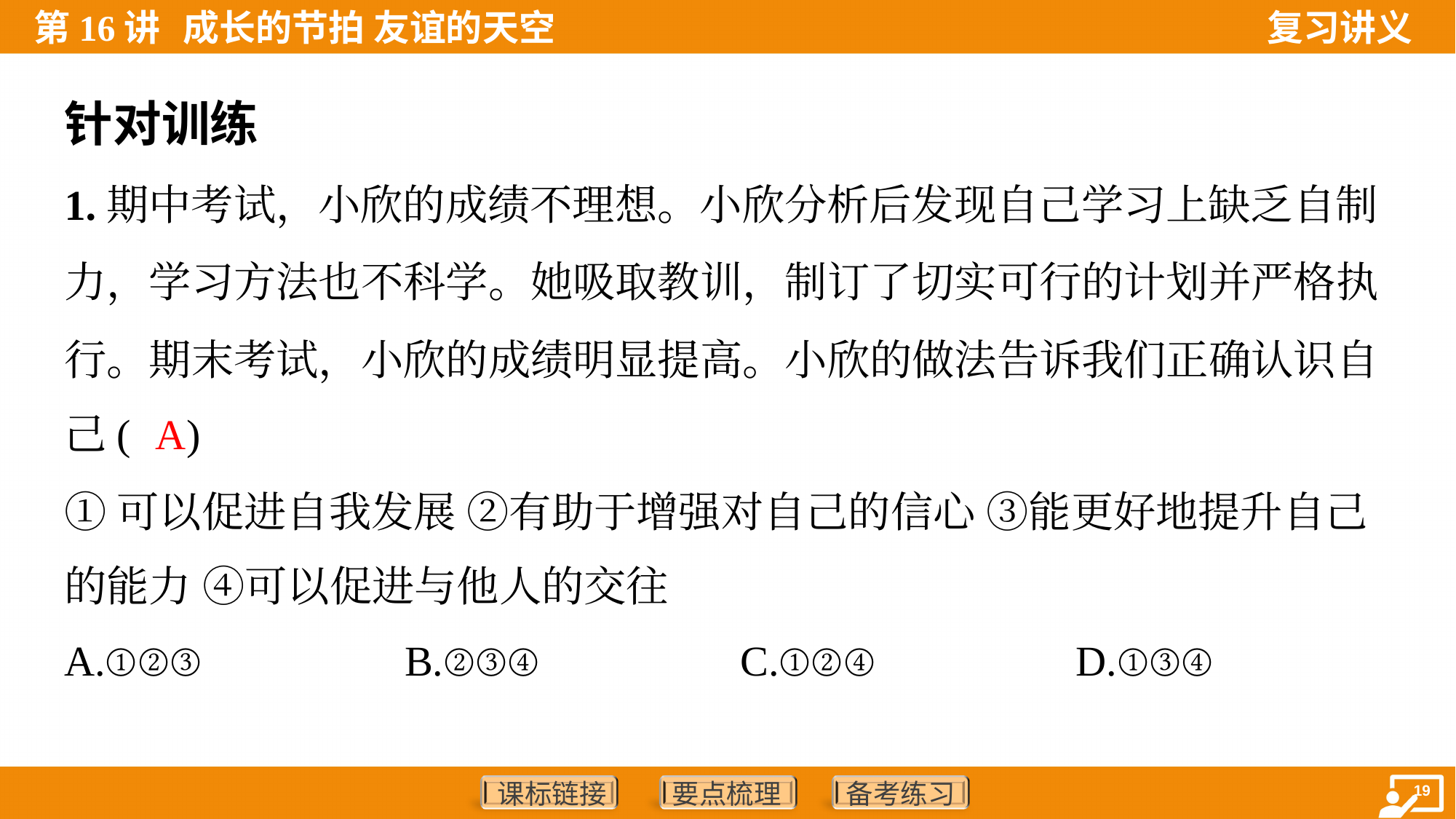

针对训练
1.期中考试，小欣的成绩不理想。小欣分析后发现自己学习上缺乏自制
力，学习方法也不科学。她吸取教训，制订了切实可行的计划并严格执
行。期末考试，小欣的成绩明显提高。小欣的做法告诉我们正确认识自
己(     )
A
①可以促进自我发展 ②有助于增强对自己的信心 ③能更好地提升自己
的能力 ④可以促进与他人的交往
A.①②③	B.②③④	C.①②④	D.①③④